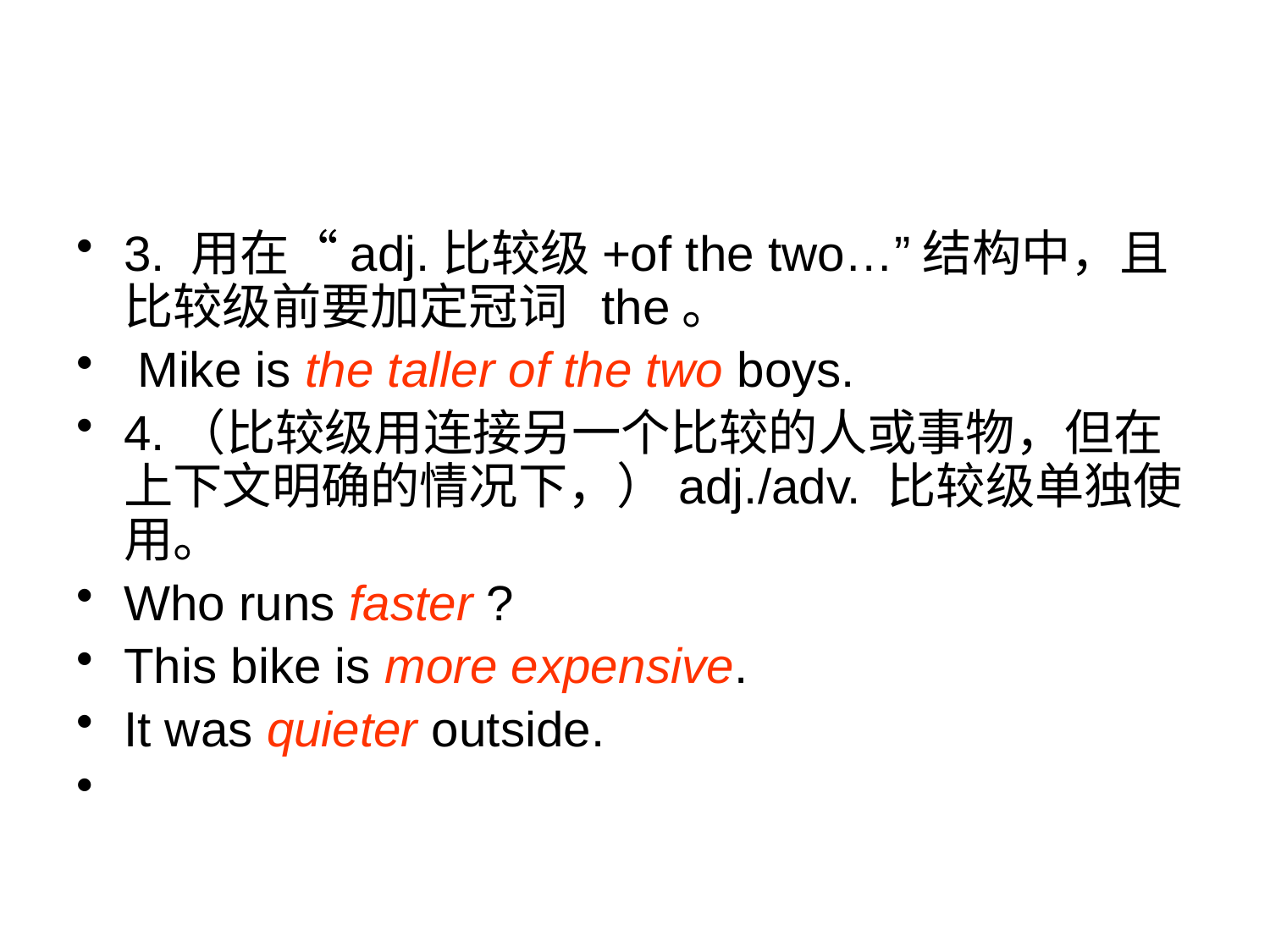

#
3. 用在“adj.比较级+of the two…”结构中，且比较级前要加定冠词  the。
 Mike is the taller of the two boys.
4.（比较级用连接另一个比较的人或事物，但在上下文明确的情况下，）adj./adv. 比较级单独使用。
Who runs faster ?
This bike is more expensive.
It was quieter outside.